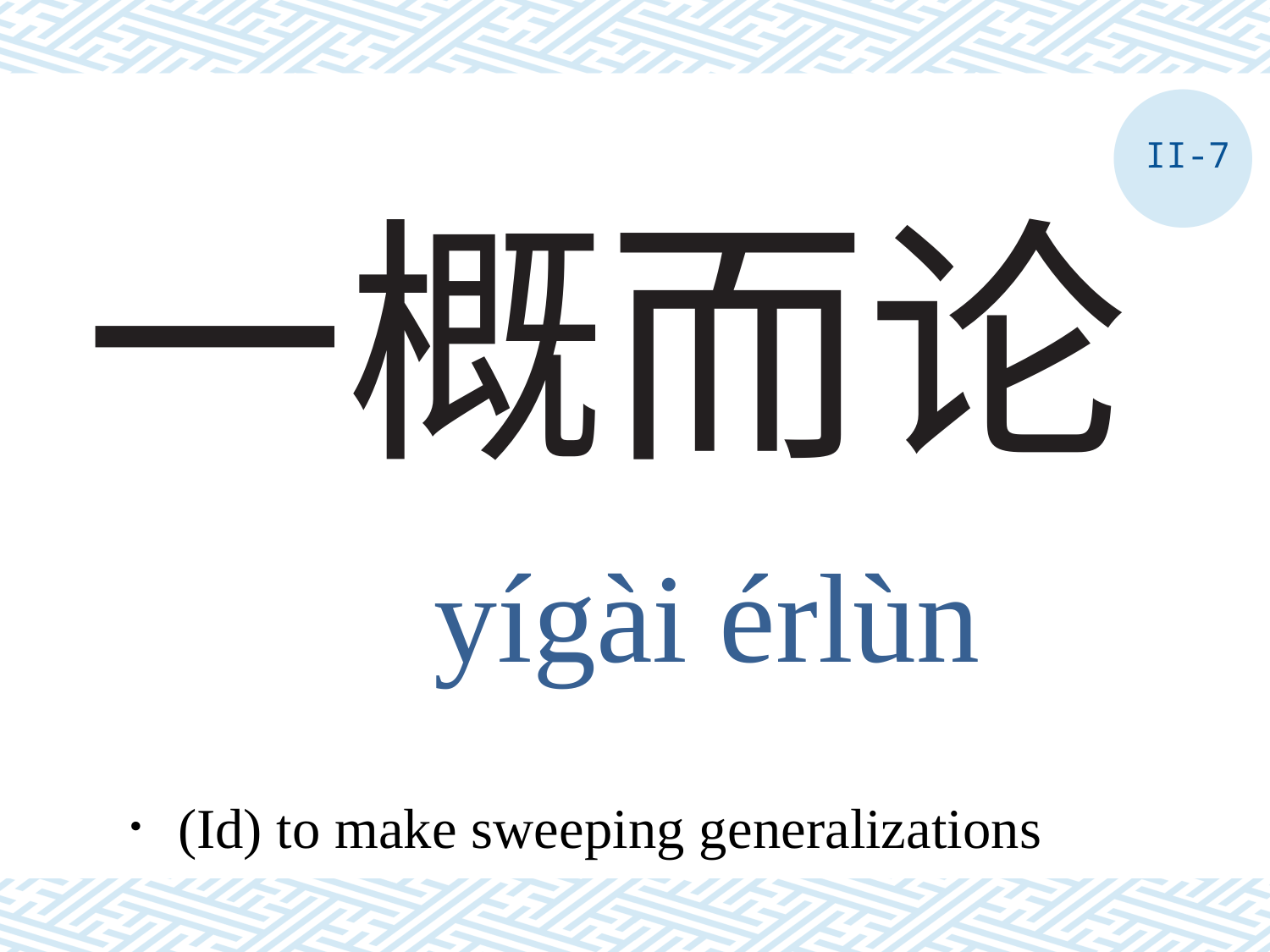

II-7

# 一概而论
yígài érlùn
．(Id) to make sweeping generalizations